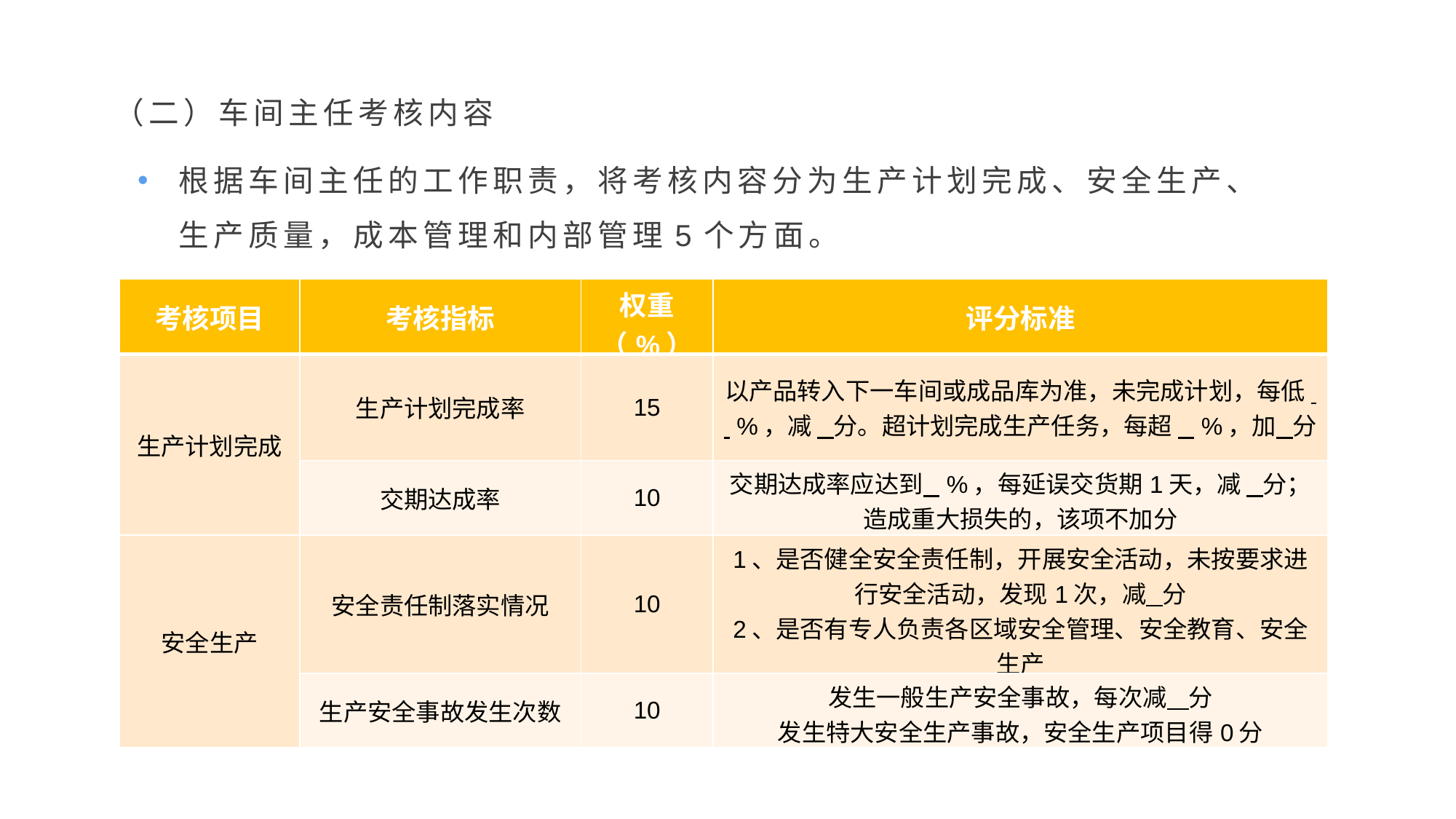

（二）车间主任考核内容
根据车间主任的工作职责，将考核内容分为生产计划完成、安全生产、生产质量，成本管理和内部管理5个方面。
| 考核项目 | 考核指标 | 权重（%） | 评分标准 |
| --- | --- | --- | --- |
| 生产计划完成 | 生产计划完成率 | 15 | 以产品转入下一车间或成品库为准，未完成计划，每低 %，减 分。超计划完成生产任务，每超 %，加 分 |
|  | 交期达成率 | 10 | 交期达成率应达到 %，每延误交货期1天，减 分；造成重大损失的，该项不加分 |
| 安全生产 | 安全责任制落实情况 | 10 | 1、是否健全安全责任制，开展安全活动，未按要求进行安全活动，发现1次，减 分 2、是否有专人负责各区域安全管理、安全教育、安全生产 |
|  | 生产安全事故发生次数 | 10 | 发生一般生产安全事故，每次减 分 发生特大安全生产事故，安全生产项目得0分 |